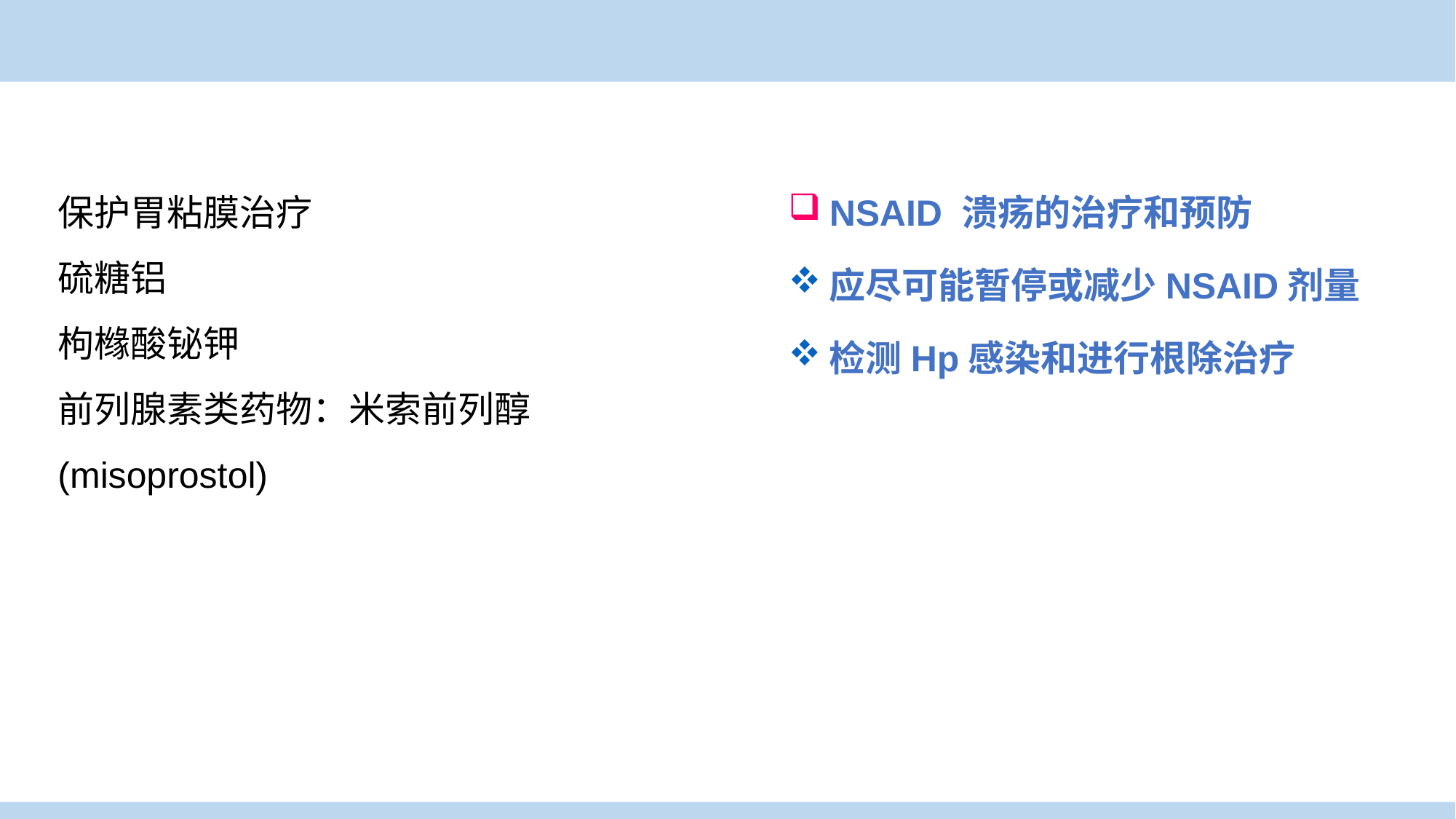

保护胃粘膜治疗
硫糖铝
枸橼酸铋钾
前列腺素类药物：米索前列醇(misoprostol)
NSAID 溃疡的治疗和预防
应尽可能暂停或减少NSAID剂量
检测Hp感染和进行根除治疗